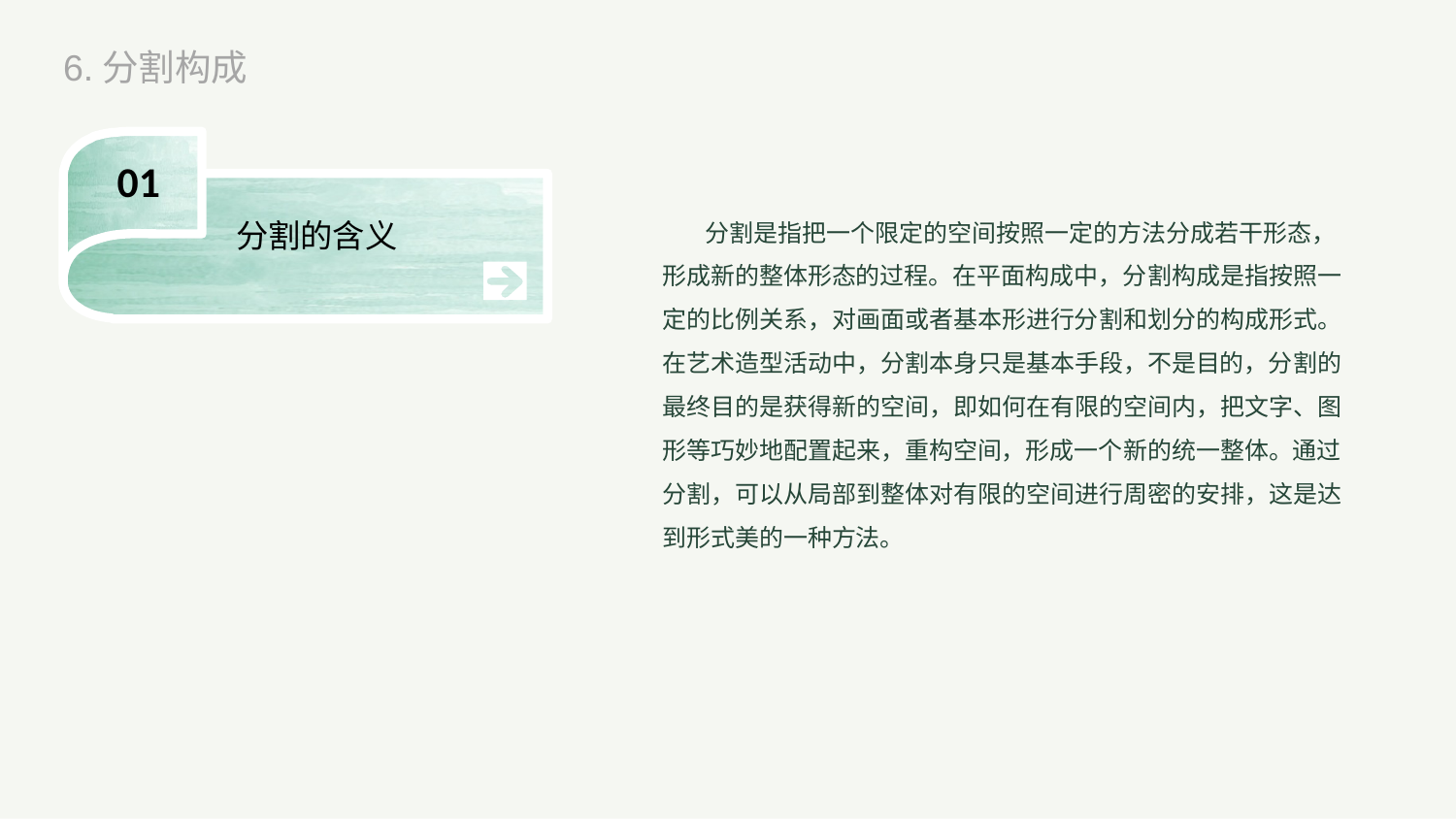

6.分割构成

01
分割的含义

       分割是指把一个限定的空间按照一定的方法分成若干形态，形成新的整体形态的过程。在平面构成中，分割构成是指按照一定的比例关系，对画面或者基本形进行分割和划分的构成形式。在艺术造型活动中，分割本身只是基本手段，不是目的，分割的最终目的是获得新的空间，即如何在有限的空间内，把文字、图形等巧妙地配置起来，重构空间，形成一个新的统一整体。通过分割，可以从局部到整体对有限的空间进行周密的安排，这是达到形式美的一种方法。